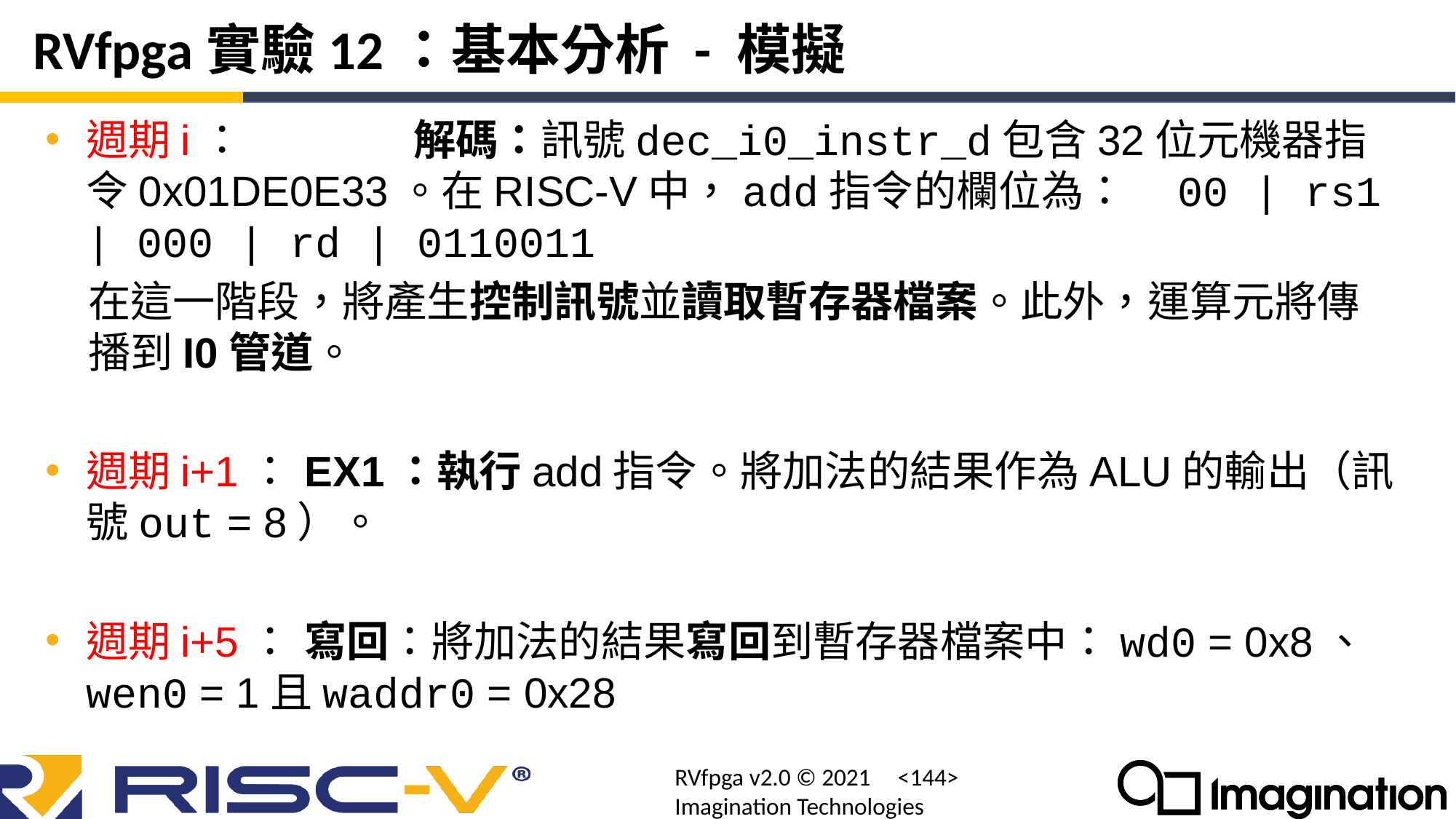

# RVfpga實驗12：基本分析 - 模擬
週期i： 		解碼：訊號dec_i0_instr_d包含32位元機器指令0x01DE0E33。在RISC-V中，add指令的欄位為：	00 | rs1 | 000 | rd | 0110011
在這一階段，將產生控制訊號並讀取暫存器檔案。此外，運算元將傳播到I0管道。

週期i+1： 	EX1：執行add指令。將加法的結果作為ALU的輸出（訊號out = 8）。

週期i+5：	寫回：將加法的結果寫回到暫存器檔案中：wd0 = 0x8、wen0 = 1且waddr0 = 0x28